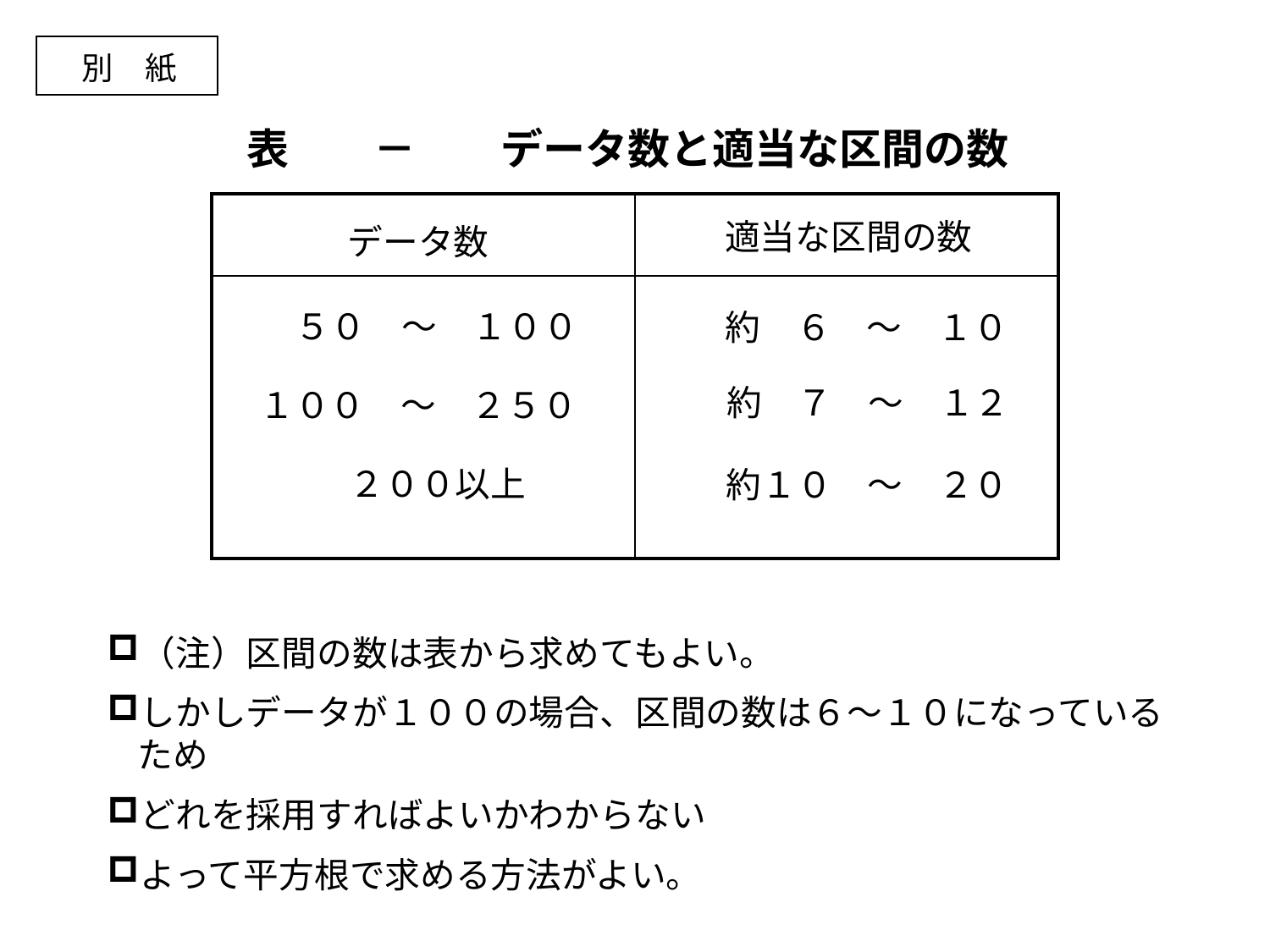

別　紙

表　　－　　データ数と適当な区間の数
|  |  |
| --- | --- |
|  |  |
適当な区間の数
データ数
　５０　～　１００
　約　６　～　１０

　約　７　～　１２
１００　～　２５０
　２００以上
　約１０　～　２０
（注）区間の数は表から求めてもよい。
しかしデータが１００の場合、区間の数は６～１０になっているため
どれを採用すればよいかわからない
よって平方根で求める方法がよい。